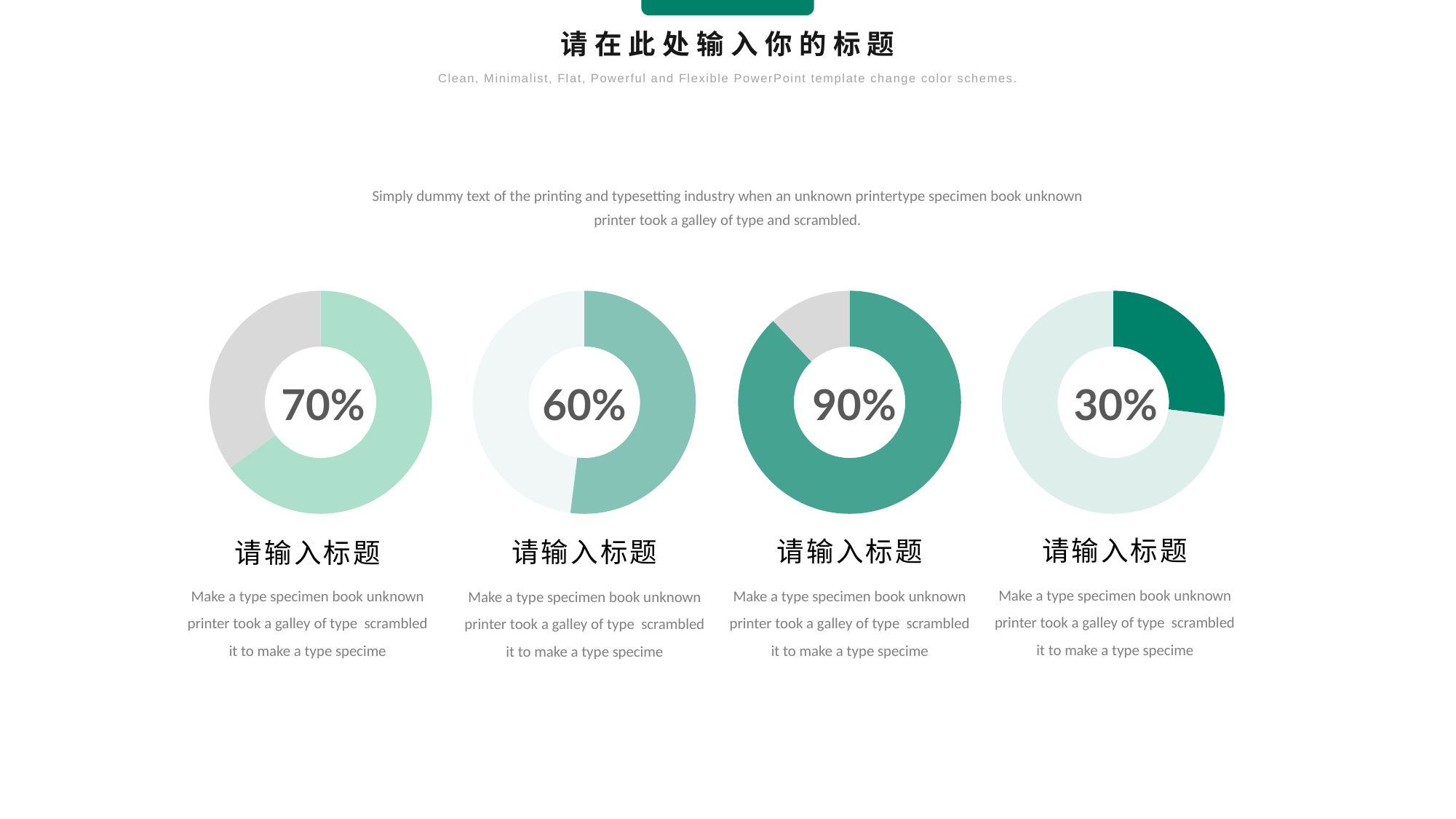

请在此处输入你的标题
Clean, Minimalist, Flat, Powerful and Flexible PowerPoint template change color schemes.

Simply dummy text of the printing and typesetting industry when an unknown printertype specimen book unknown printer took a galley of type and scrambled.

### Chart

| Category | Sales |
|---|---|
| 1st Qtr | 65.0 |
| 2nd Qtr | 35.0 |

### Chart

| Category | Sales |
|---|---|
| 1st Qtr | 52.0 |
| 2nd Qtr | 48.0 |

### Chart

| Category | Sales |
|---|---|
| 1st Qtr | 88.0 |
| 2nd Qtr | 12.0 |

### Chart

| Category | Sales |
|---|---|
| 1st Qtr | 27.0 |
| 2nd Qtr | 73.0 |
70%
60%
90%
30%
请输入标题
请输入标题
请输入标题
请输入标题

Make a type specimen book unknown printer took a galley of type  scrambled it to make a type specime

Make a type specimen book unknown printer took a galley of type  scrambled it to make a type specime

Make a type specimen book unknown printer took a galley of type  scrambled it to make a type specime

Make a type specimen book unknown printer took a galley of type  scrambled it to make a type specime